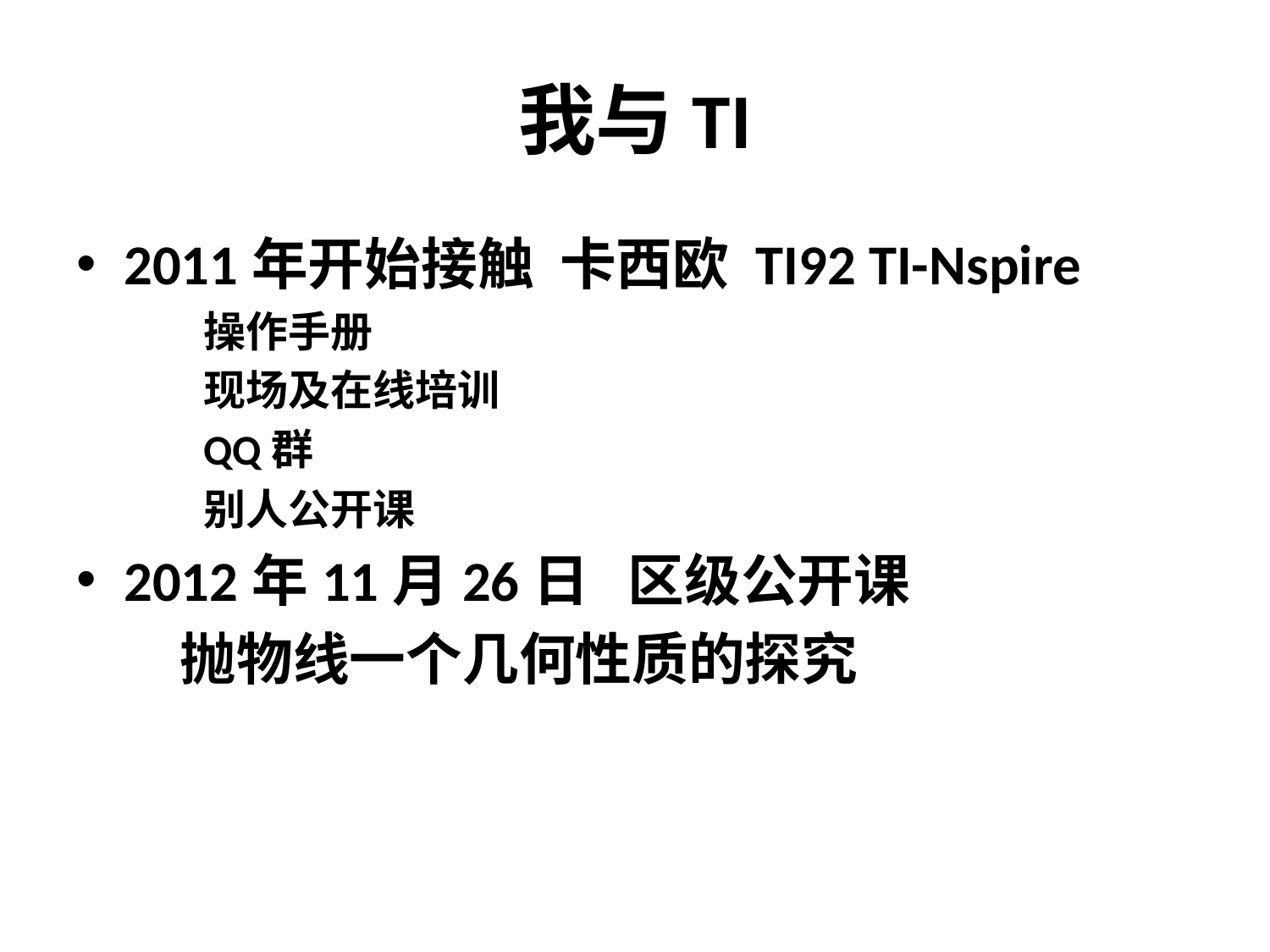

# 我与TI
2011年开始接触  卡西欧 TI92 TI-Nspire
操作手册
现场及在线培训
QQ群
别人公开课
2012年11月26日   区级公开课
       抛物线一个几何性质的探究